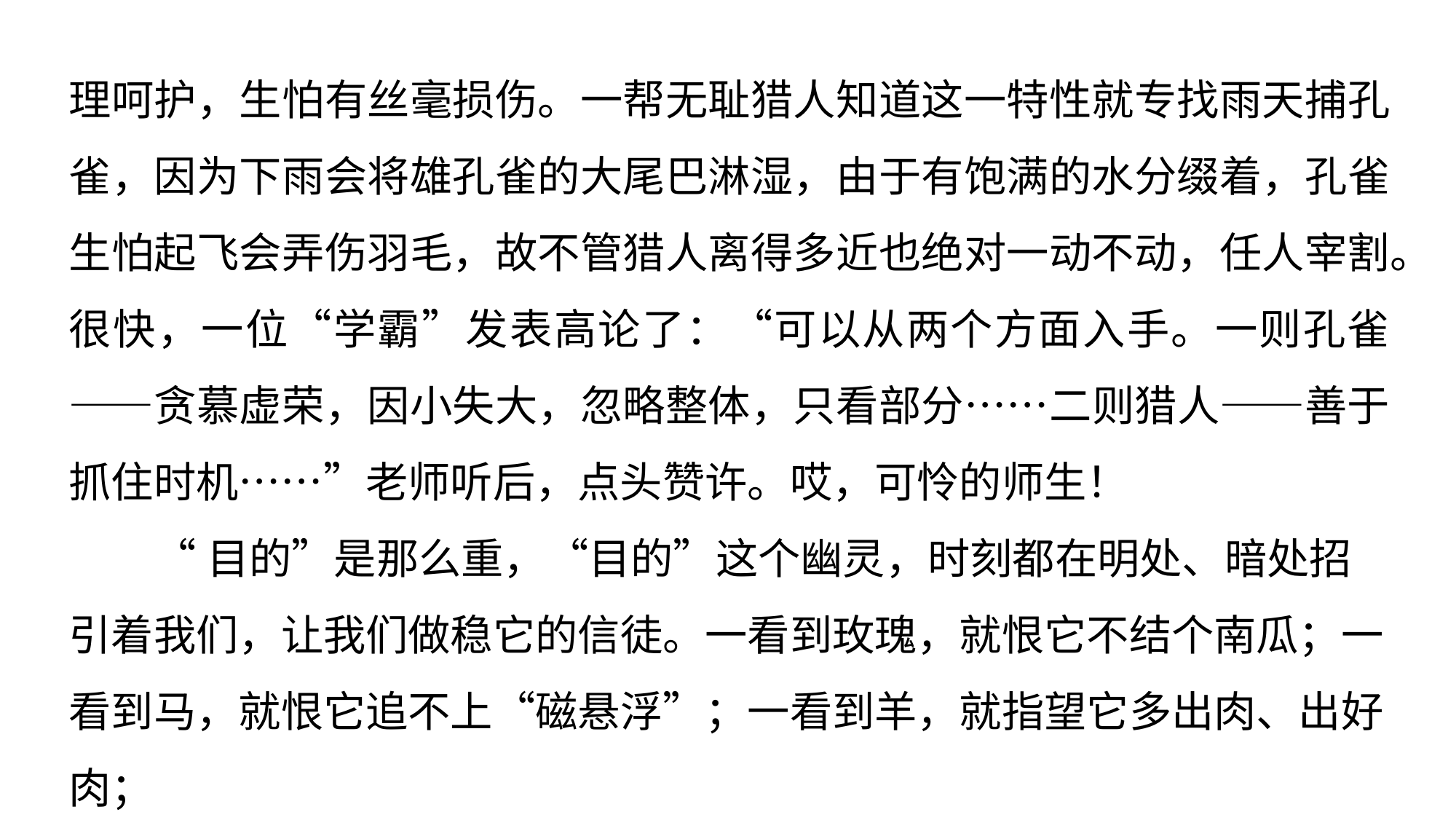

理呵护，生怕有丝毫损伤。一帮无耻猎人知道这一特性就专找雨天捕孔雀，因为下雨会将雄孔雀的大尾巴淋湿，由于有饱满的水分缀着，孔雀生怕起飞会弄伤羽毛，故不管猎人离得多近也绝对一动不动，任人宰割。很快，一位“学霸”发表高论了：“可以从两个方面入手。一则孔雀——贪慕虚荣，因小失大，忽略整体，只看部分……二则猎人——善于抓住时机……”老师听后，点头赞许。哎，可怜的师生！
“目的”是那么重，“目的”这个幽灵，时刻都在明处、暗处招引着我们，让我们做稳它的信徒。一看到玫瑰，就恨它不结个南瓜；一看到马，就恨它追不上“磁悬浮”；一看到羊，就指望它多出肉、出好肉；